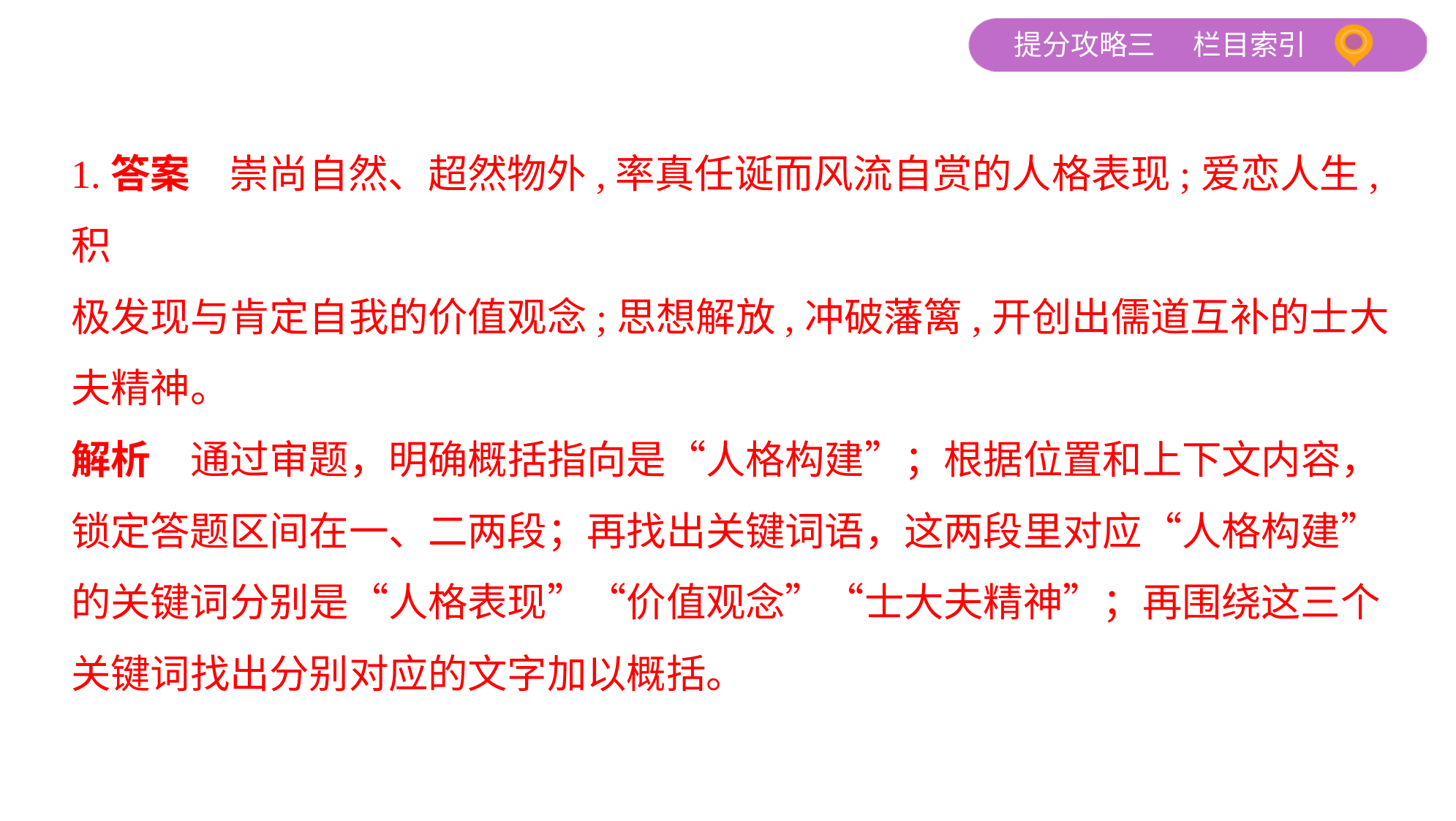

1.答案　崇尚自然、超然物外,率真任诞而风流自赏的人格表现;爱恋人生,积
极发现与肯定自我的价值观念;思想解放,冲破藩篱,开创出儒道互补的士大
夫精神。
解析　通过审题，明确概括指向是“人格构建”；根据位置和上下文内容，锁定答题区间在一、二两段；再找出关键词语，这两段里对应“人格构建”的关键词分别是“人格表现”“价值观念”“士大夫精神”；再围绕这三个关键词找出分别对应的文字加以概括。